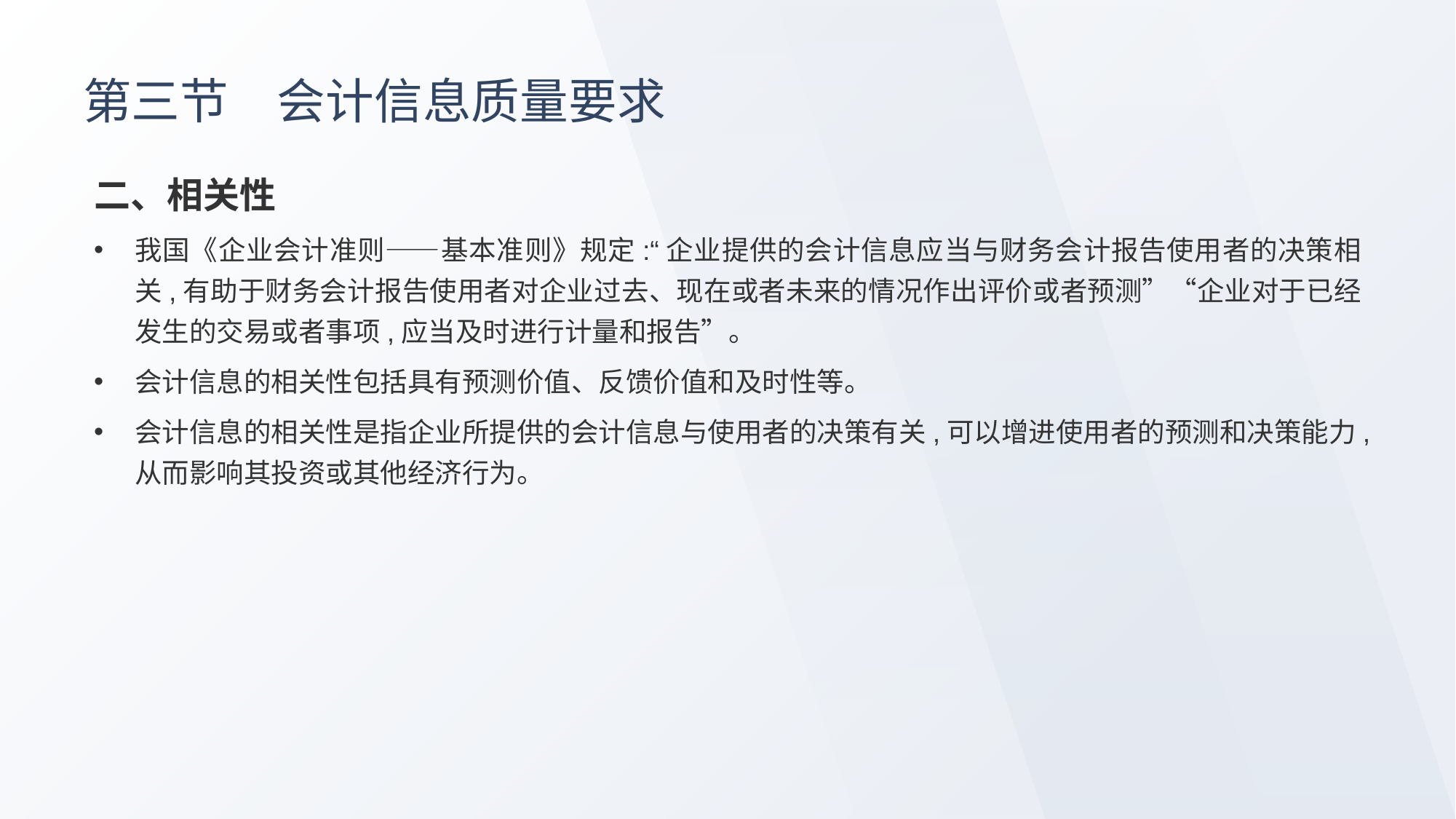

# 第三节　会计信息质量要求
二、相关性
我国《企业会计准则——基本准则》规定:“企业提供的会计信息应当与财务会计报告使用者的决策相关,有助于财务会计报告使用者对企业过去、现在或者未来的情况作出评价或者预测”“企业对于已经发生的交易或者事项,应当及时进行计量和报告”。
会计信息的相关性包括具有预测价值、反馈价值和及时性等。
会计信息的相关性是指企业所提供的会计信息与使用者的决策有关,可以增进使用者的预测和决策能力,从而影响其投资或其他经济行为。